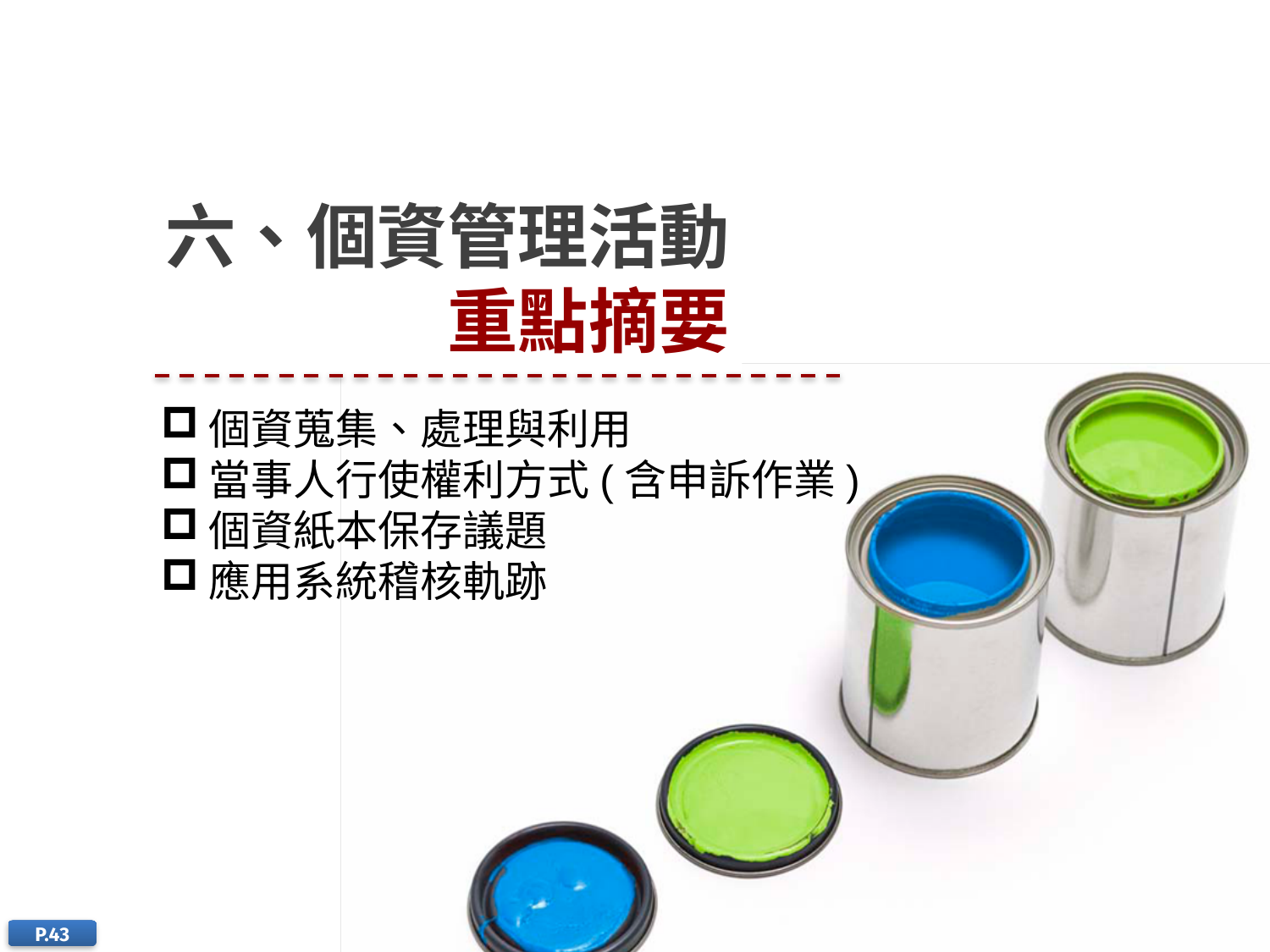

# 六、個資管理活動 重點摘要
個資蒐集、處理與利用
當事人行使權利方式(含申訴作業)
個資紙本保存議題
應用系統稽核軌跡